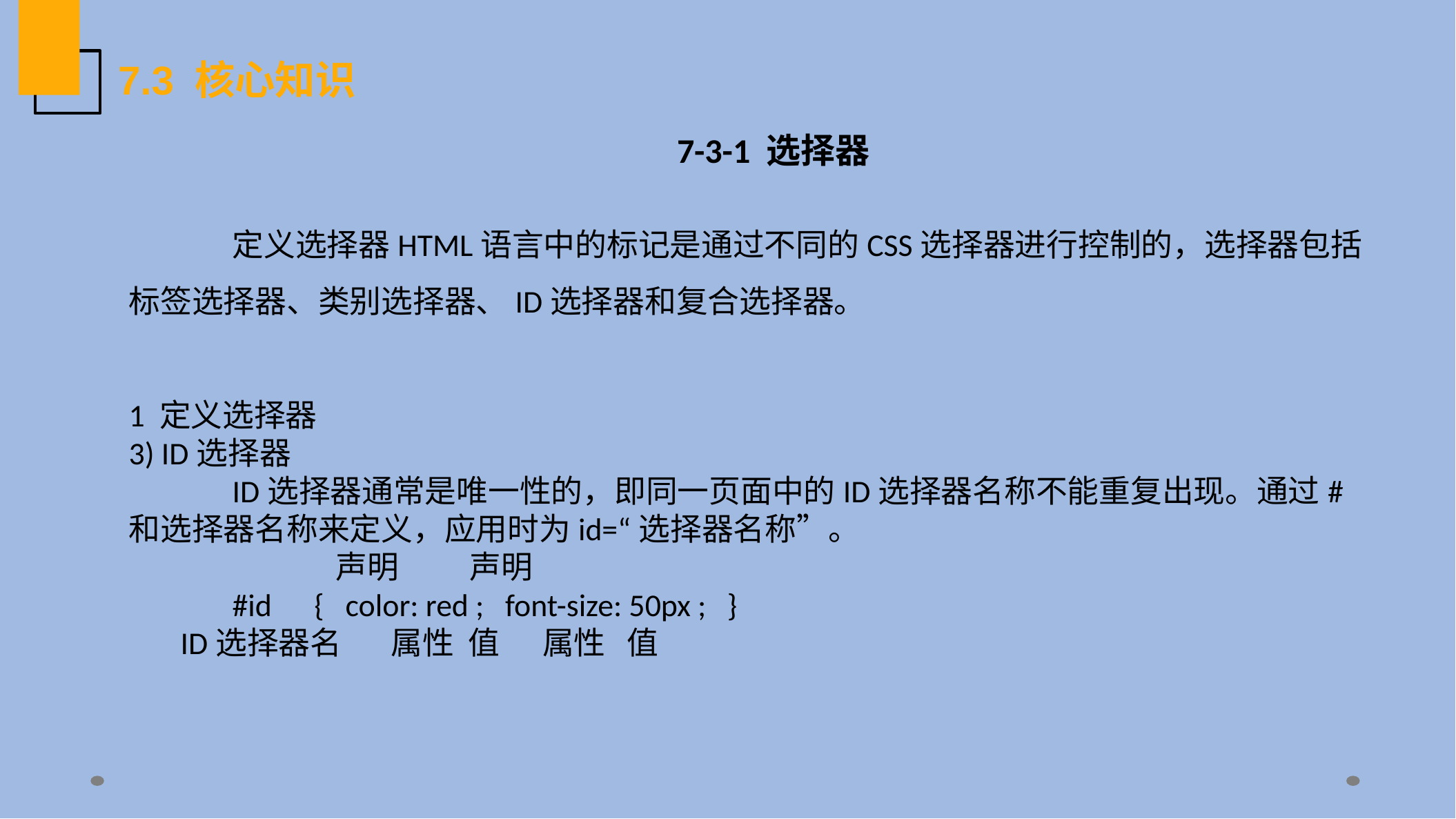

7.3 核心知识
 7-3-1 选择器
	定义选择器HTML语言中的标记是通过不同的CSS选择器进行控制的，选择器包括标签选择器、类别选择器、ID选择器和复合选择器。

1 定义选择器
3) ID选择器
	ID选择器通常是唯一性的，即同一页面中的ID选择器名称不能重复出现。通过#和选择器名称来定义，应用时为id=“选择器名称”。
		声明          声明
	#id      {   color: red ;   font-size: 50px ;   }
ID选择器名       属性  值      属性   值